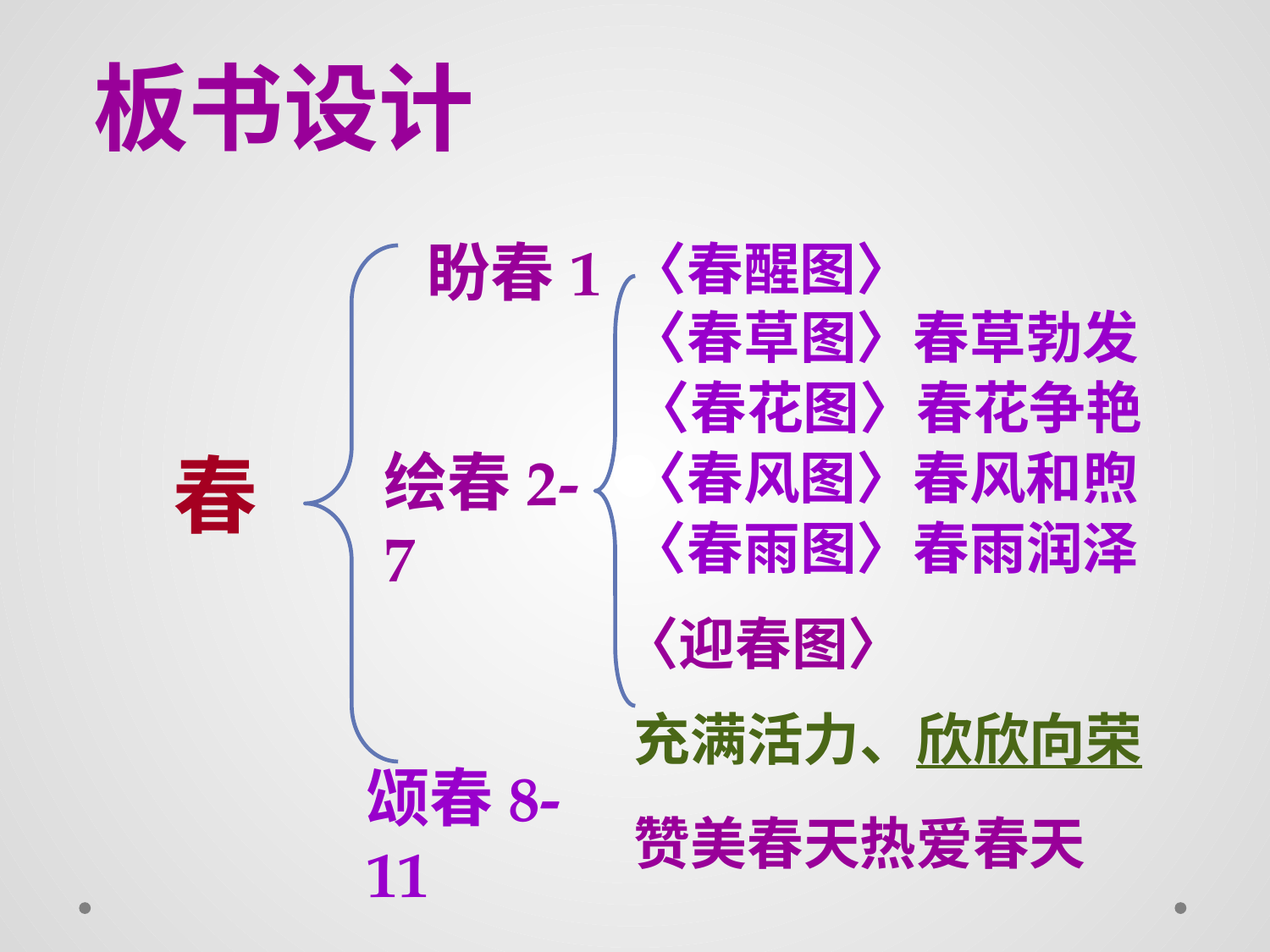

板书设计
盼春1
 〈春醒图〉

 〈春草图〉春草勃发

 〈春花图〉春花争艳

春
绘春2-7
 〈春风图〉春风和煦

 〈春雨图〉春雨润泽
 〈迎春图〉
 充满活力、欣欣向荣

颂春8-11
 赞美春天热爱春天